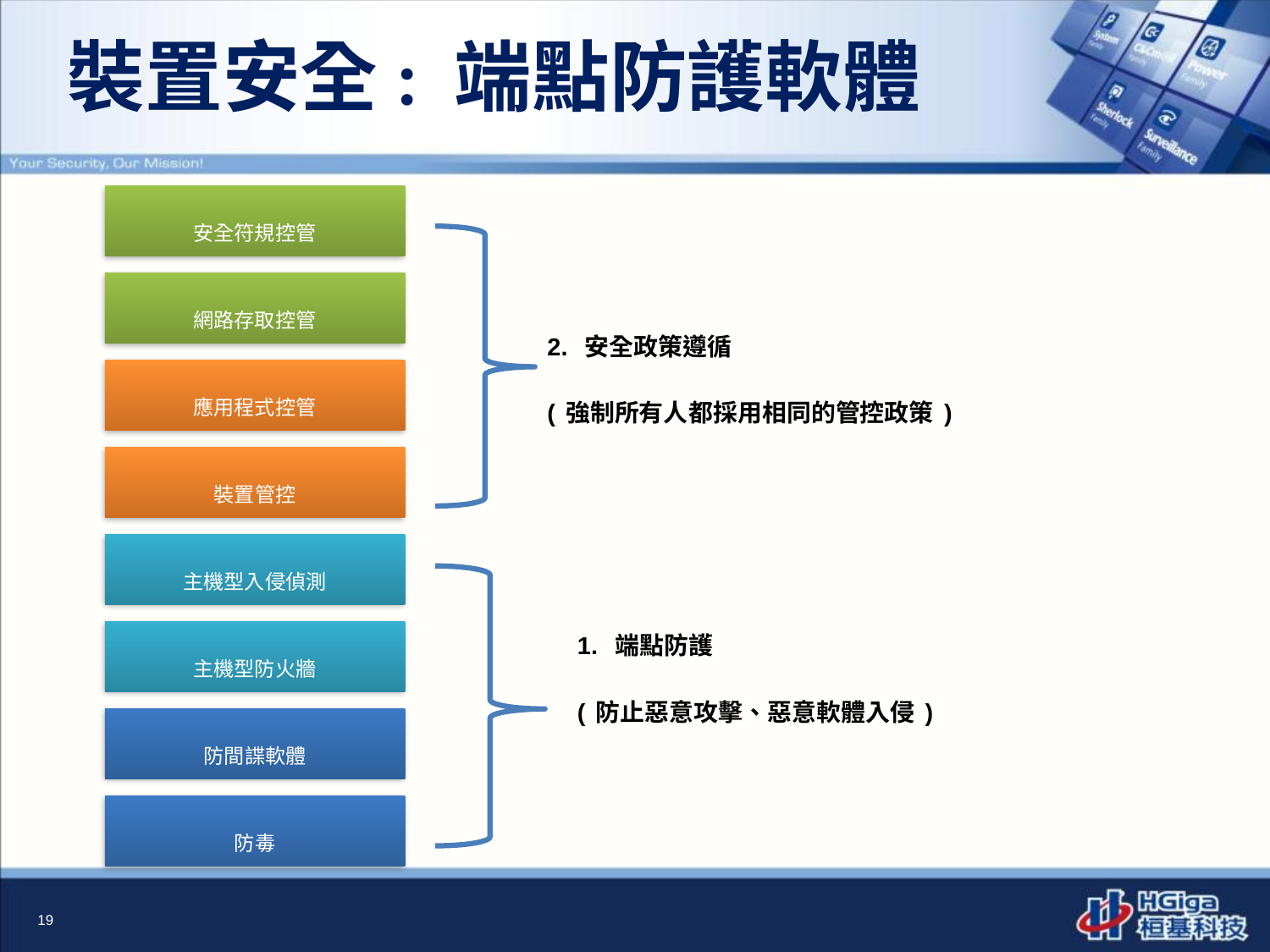

# 裝置安全: 端點防護軟體
安全符規控管

網路存取控管
2. 安全政策遵循
(強制所有人都採用相同的管控政策)
應用程式控管
裝置管控
主機型入侵偵測

1. 端點防護
(防止惡意攻擊、惡意軟體入侵)
主機型防火牆
防間諜軟體
防毒
19